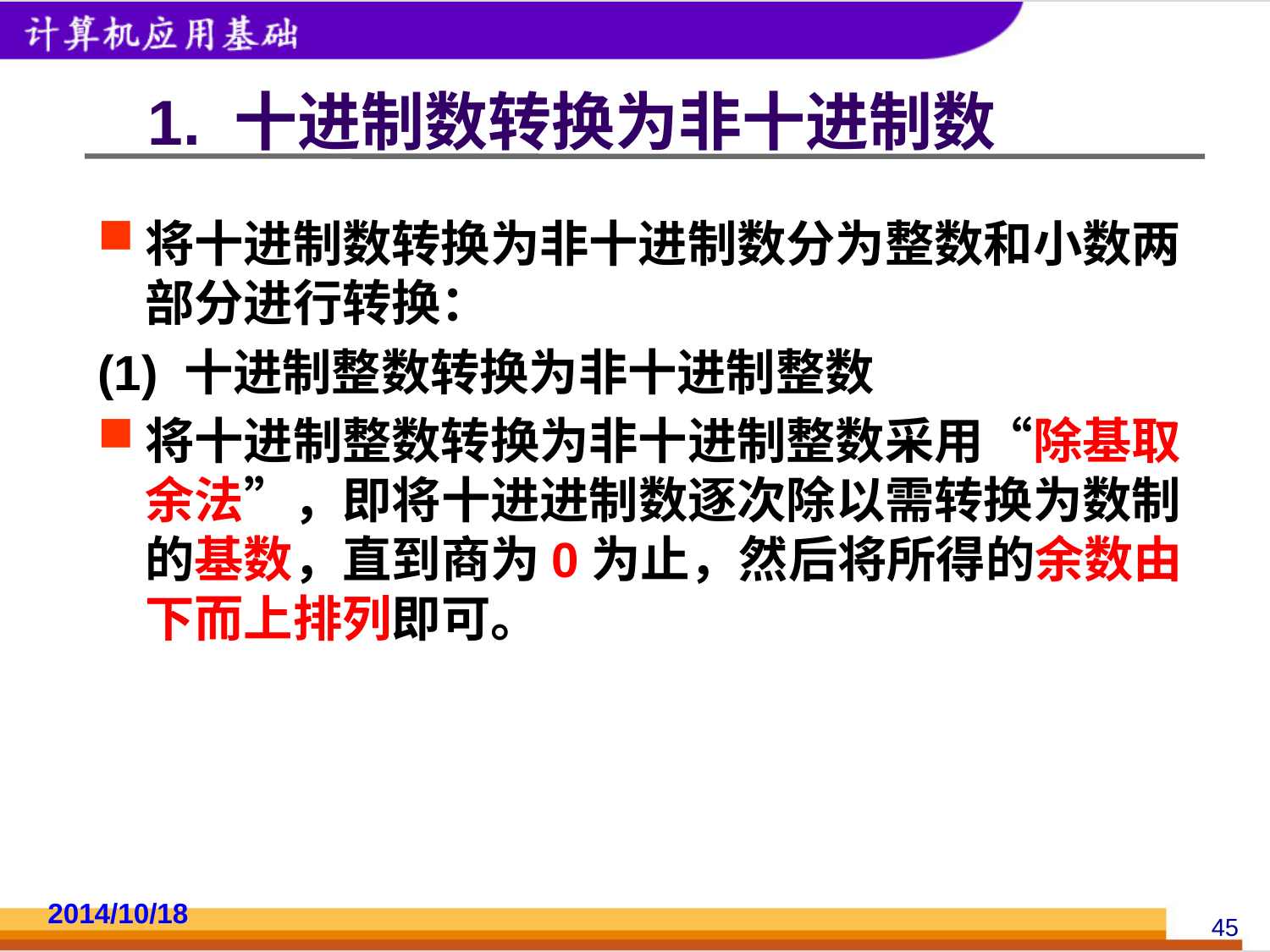

# 1. 十进制数转换为非十进制数
将十进制数转换为非十进制数分为整数和小数两部分进行转换：
(1) 十进制整数转换为非十进制整数
将十进制整数转换为非十进制整数采用“除基取余法”，即将十进进制数逐次除以需转换为数制的基数，直到商为0为止，然后将所得的余数由下而上排列即可。
2014/10/18